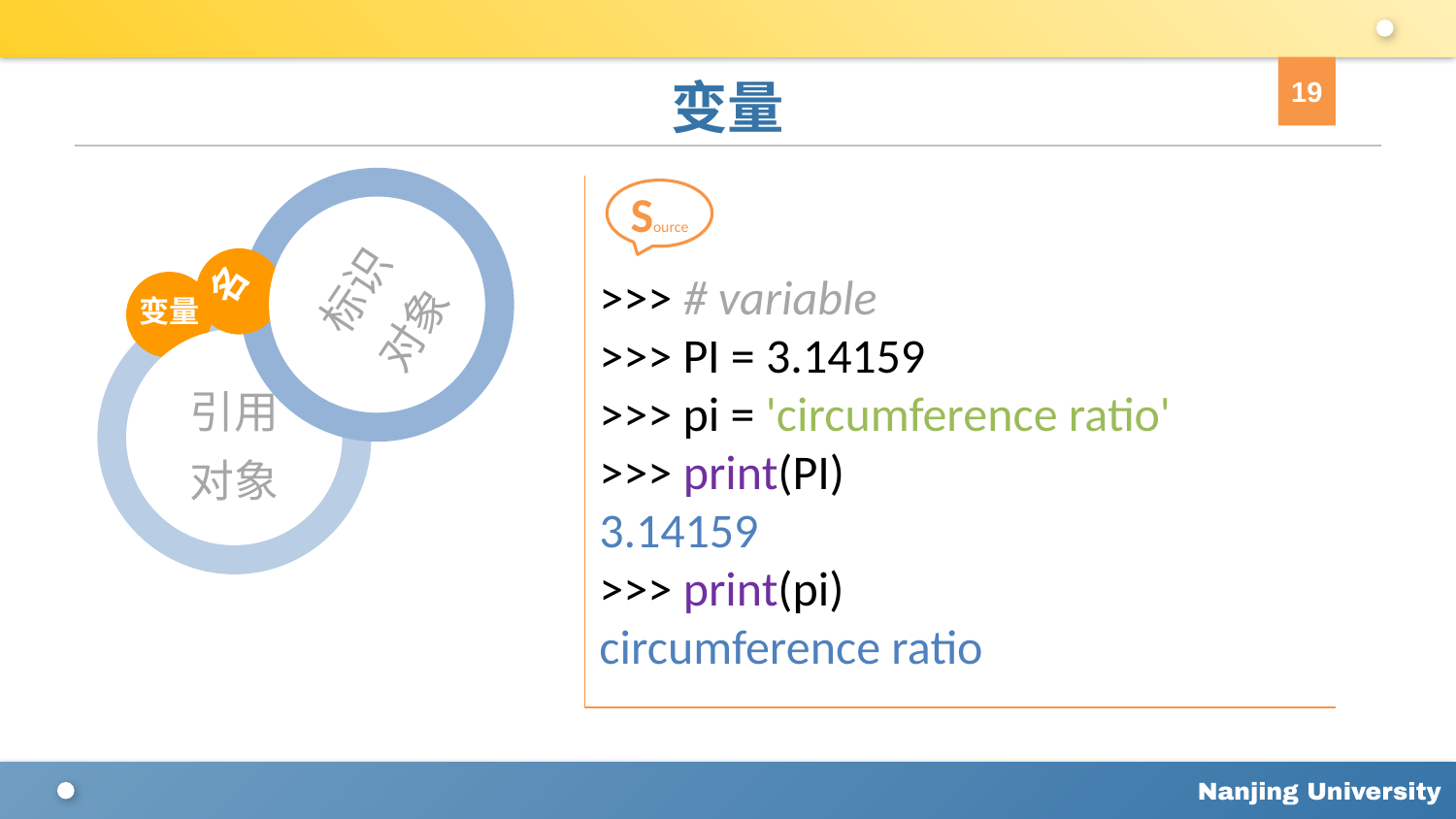

19
# 变量
名

标识
对象

>>> # variable
>>> PI = 3.14159
>>> pi = 'circumference ratio'
>>> print(PI)
3.14159
>>> print(pi)
circumference ratio
Source
变量

引用
对象